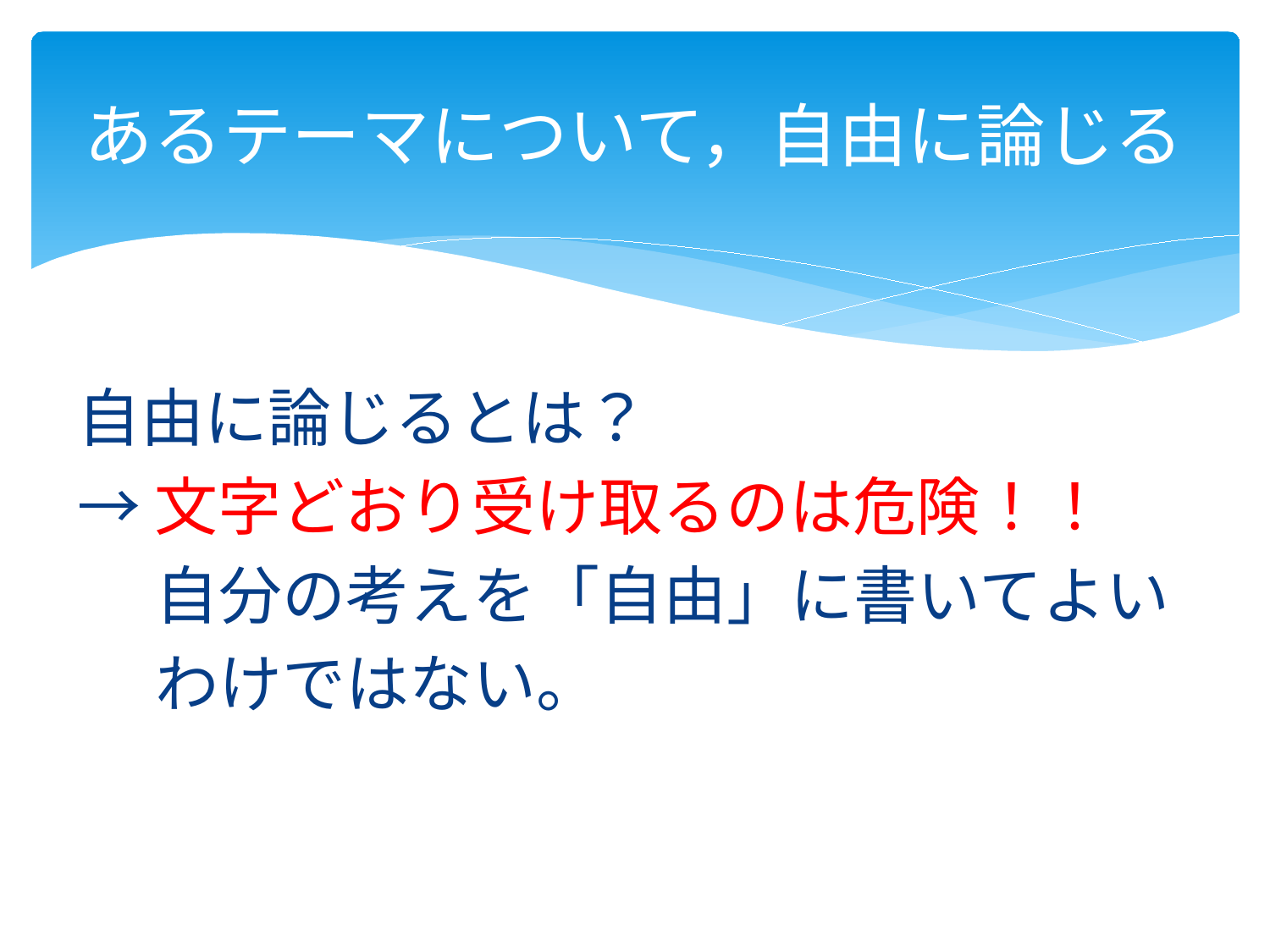

# あるテーマについて，自由に論じる
自由に論じるとは？
→文字どおり受け取るのは危険！！
　 自分の考えを「自由」に書いてよい
　 わけではない。